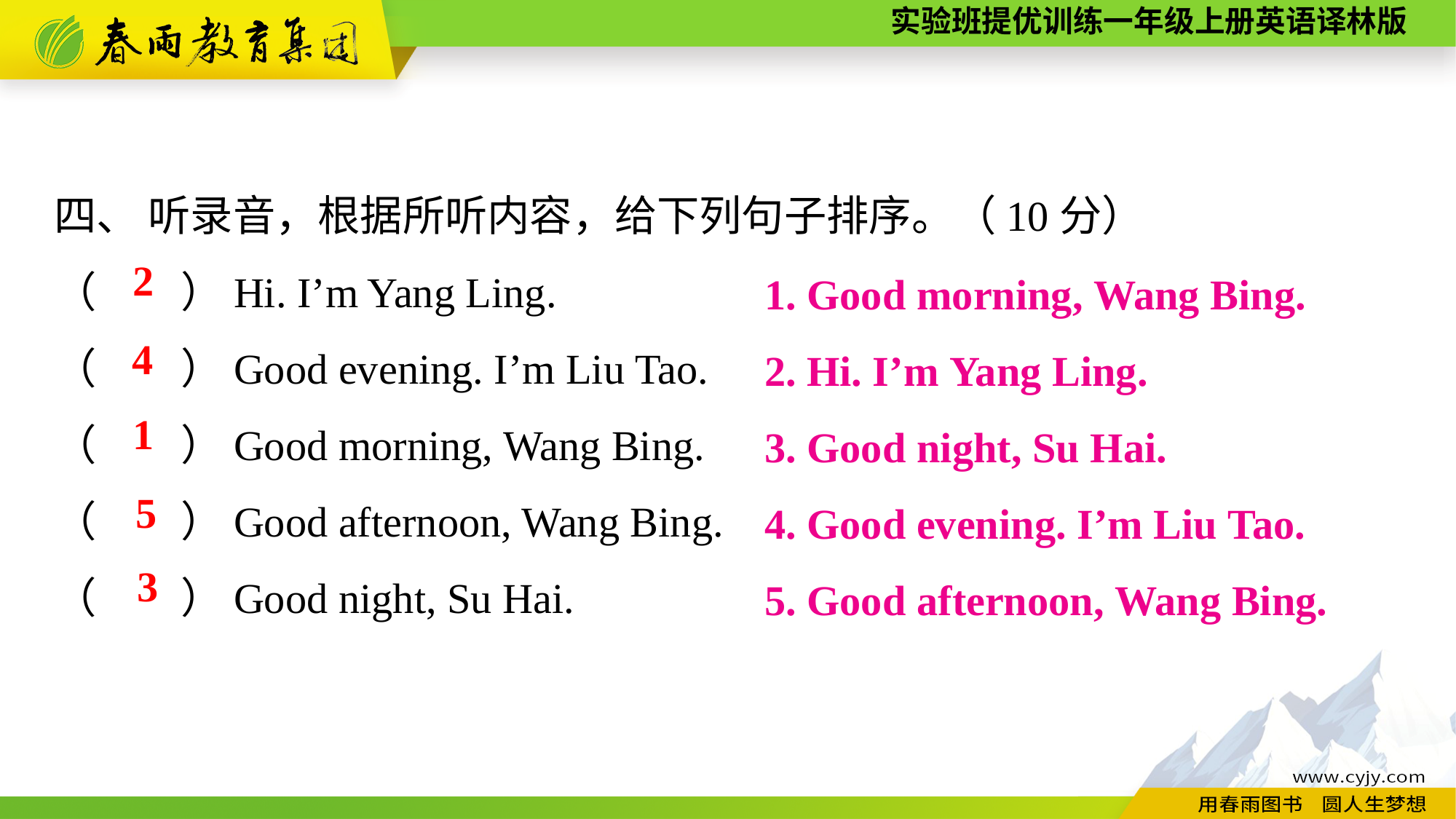

四、 听录音，根据所听内容，给下列句子排序。（10分）
（　　）Hi. I’m Yang Ling.
（　　）Good evening. I’m Liu Tao.
（　　）Good morning, Wang Bing.
（　　）Good afternoon, Wang Bing.
（　　）Good night, Su Hai.
1. Good morning, Wang Bing.
2. Hi. I’m Yang Ling.
3. Good night, Su Hai.
4. Good evening. I’m Liu Tao.
5. Good afternoon, Wang Bing.
 2
4
1
5
3